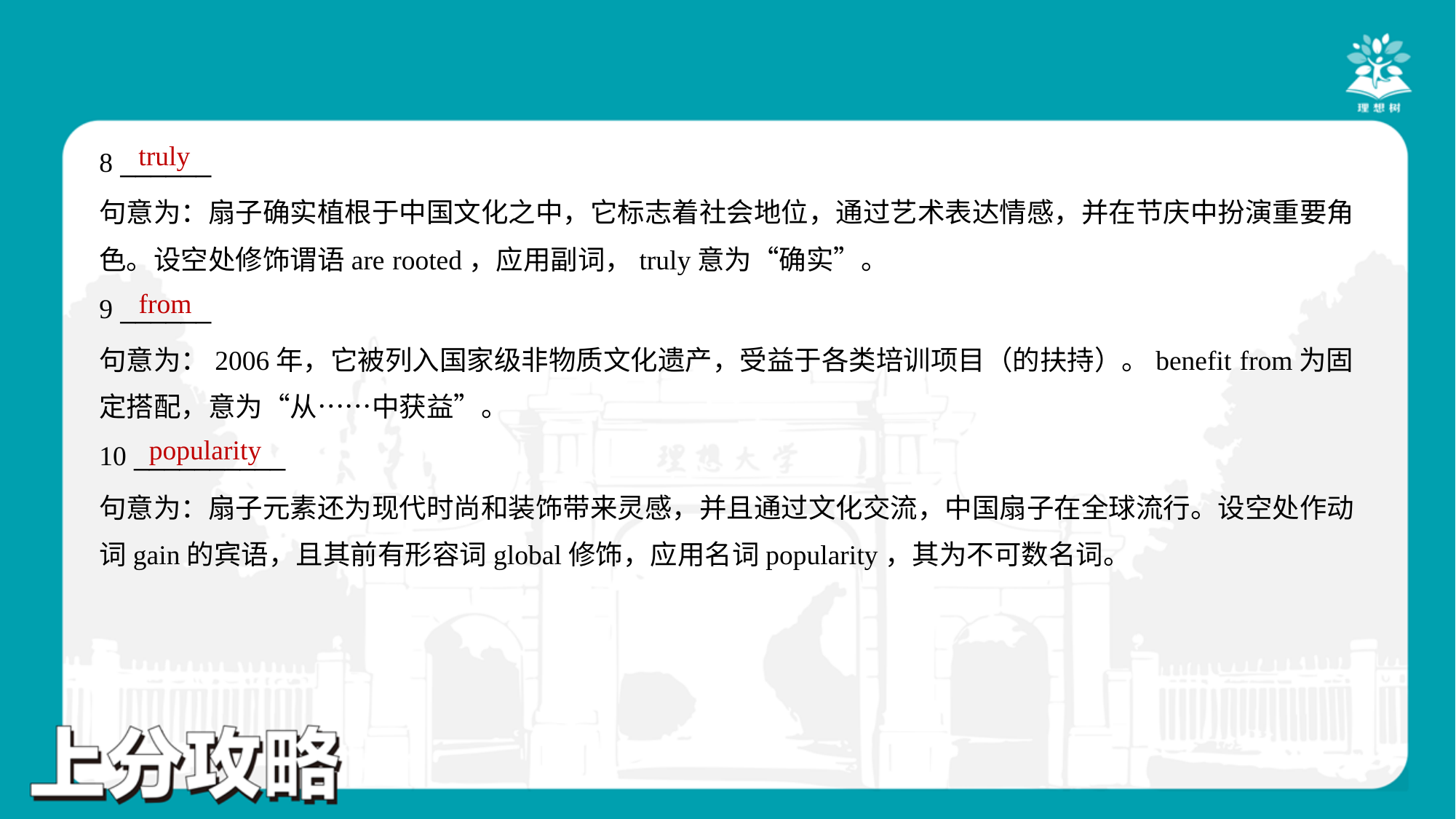

truly
8 ______
句意为：扇子确实植根于中国文化之中，它标志着社会地位，通过艺术表达情感，并在节庆中扮演重要角
色。设空处修饰谓语are rooted，应用副词，truly意为“确实”。
from
9 ______
句意为：2006年，它被列入国家级非物质文化遗产，受益于各类培训项目（的扶持）。benefit from为固
定搭配，意为“从……中获益”。
popularity
10 __________
句意为：扇子元素还为现代时尚和装饰带来灵感，并且通过文化交流，中国扇子在全球流行。设空处作动
词gain的宾语，且其前有形容词global修饰，应用名词popularity，其为不可数名词。